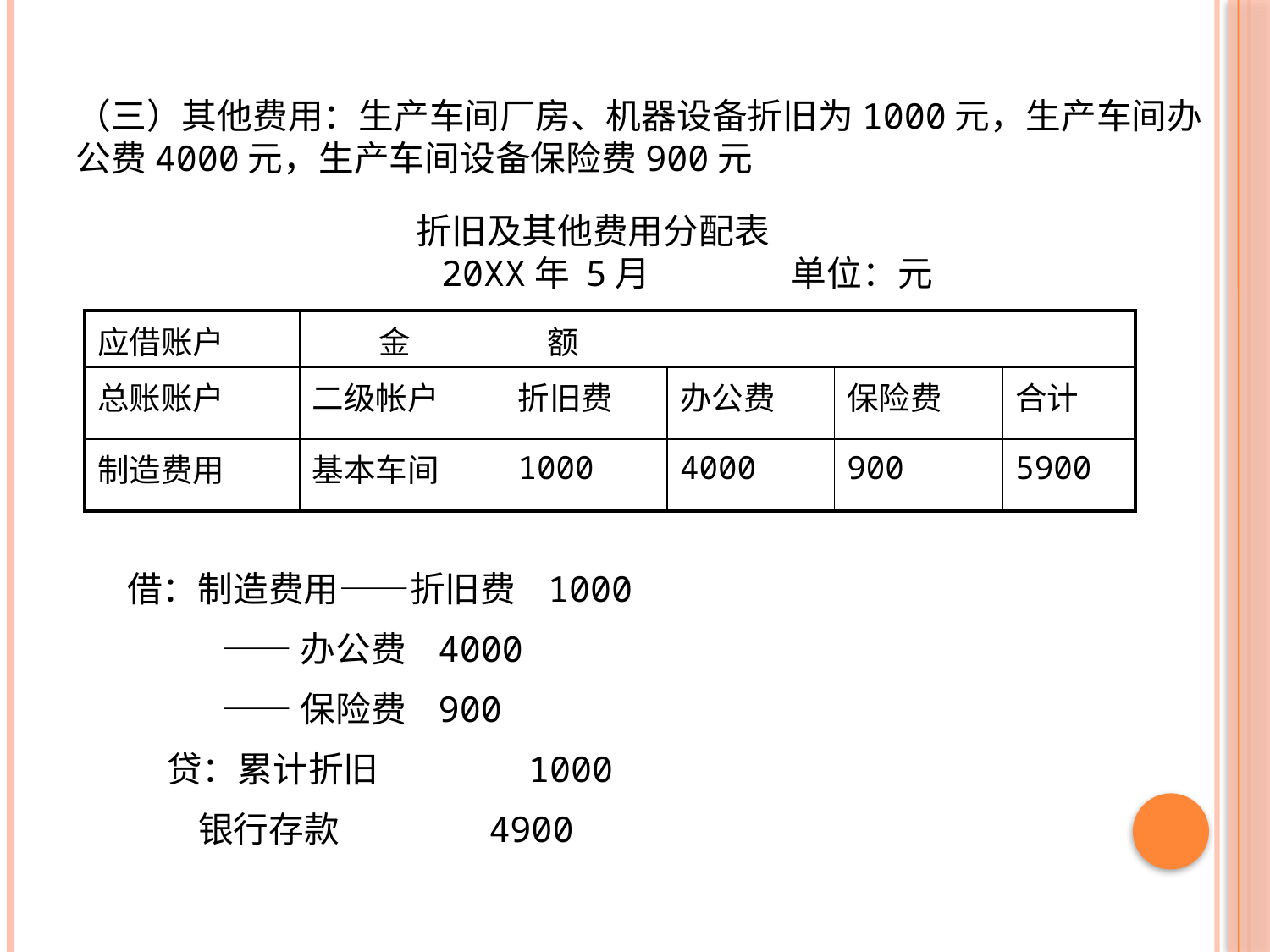

（三）其他费用：生产车间厂房、机器设备折旧为1000元，生产车间办公费4000元，生产车间设备保险费900元
折旧及其他费用分配表
                          20XX年 5月                  单位：元
| 应借账户 | 金 额 |  |  |  |  |
| --- | --- | --- | --- | --- | --- |
| 总账账户 | 二级帐户 | 折旧费 | 办公费 | 保险费 | 合计 |
| 制造费用 | 基本车间 | 1000 | 4000 | 900 | 5900 |
借：制造费用——折旧费   1000
            ——办公费   4000
            ——保险费   900
    贷：累计折旧                  1000
        银行存款                  4900